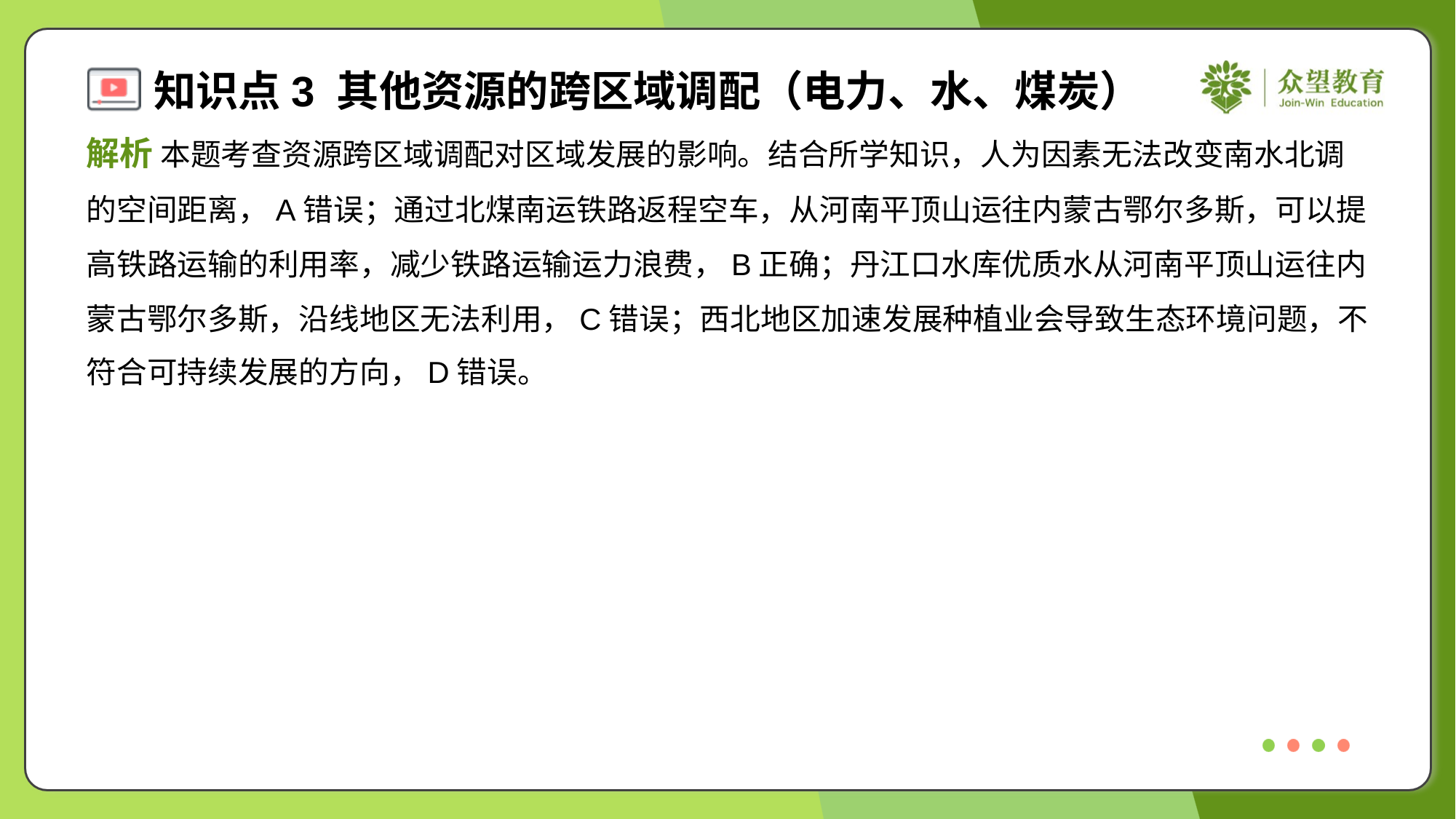

解析 本题考查资源跨区域调配对区域发展的影响。结合所学知识，人为因素无法改变南水北调
的空间距离，A错误；通过北煤南运铁路返程空车，从河南平顶山运往内蒙古鄂尔多斯，可以提
高铁路运输的利用率，减少铁路运输运力浪费，B正确；丹江口水库优质水从河南平顶山运往内
蒙古鄂尔多斯，沿线地区无法利用，C错误；西北地区加速发展种植业会导致生态环境问题，不
符合可持续发展的方向，D错误。